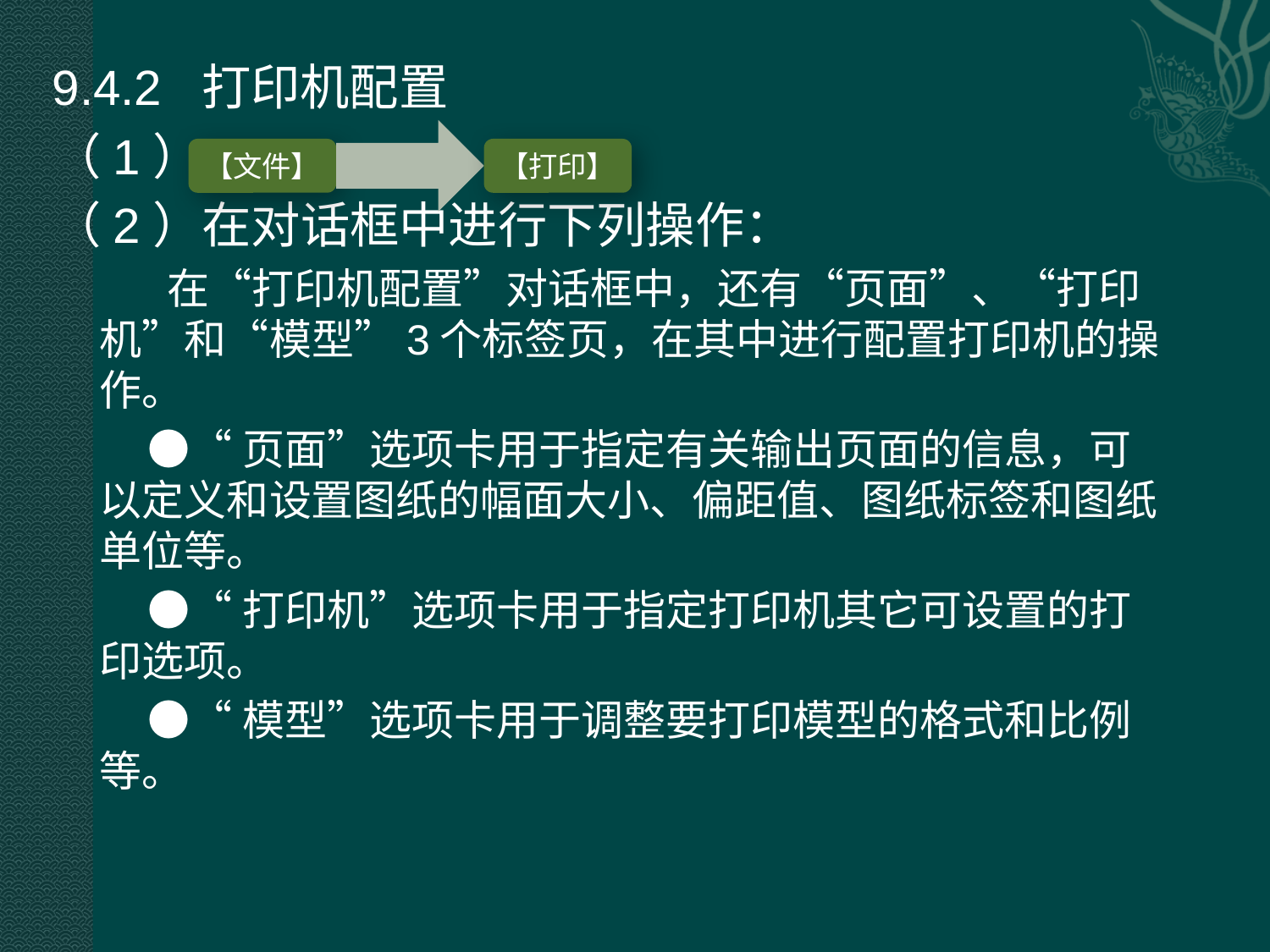

9.4.2  打印机配置
（1）
（2）在对话框中进行下列操作：
           在“打印机配置”对话框中，还有“页面”、“打印机”和“模型”3个标签页，在其中进行配置打印机的操作。
          ●“页面”选项卡用于指定有关输出页面的信息，可以定义和设置图纸的幅面大小、偏距值、图纸标签和图纸单位等。
          ●“打印机”选项卡用于指定打印机其它可设置的打印选项。
          ●“模型”选项卡用于调整要打印模型的格式和比例等。

【文件】
【打印】